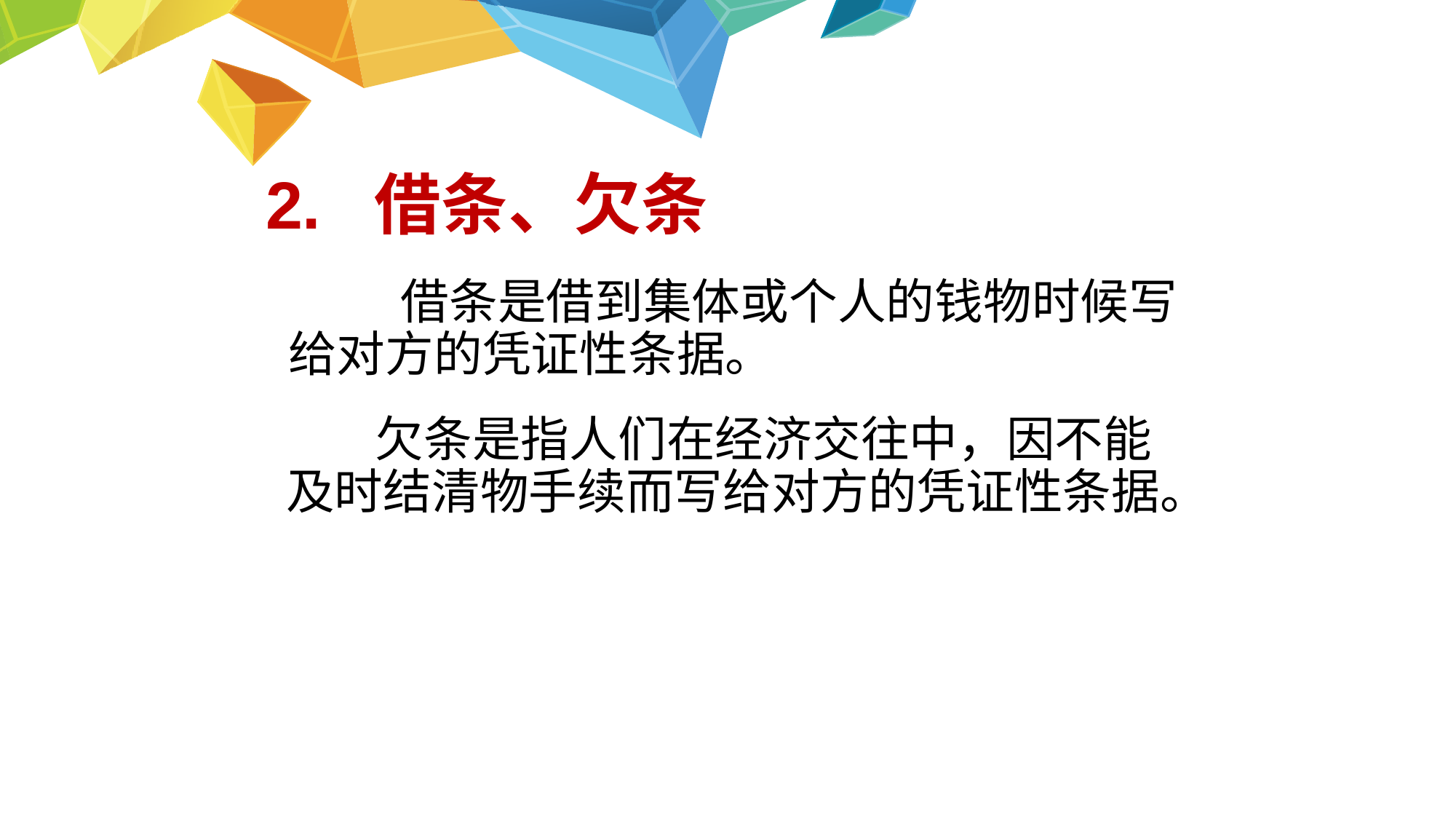

# 2.  借条、欠条
         借条是借到集体或个人的钱物时候写给对方的凭证性条据。
         欠条是指人们在经济交往中，因不能及时结清物手续而写给对方的凭证性条据。